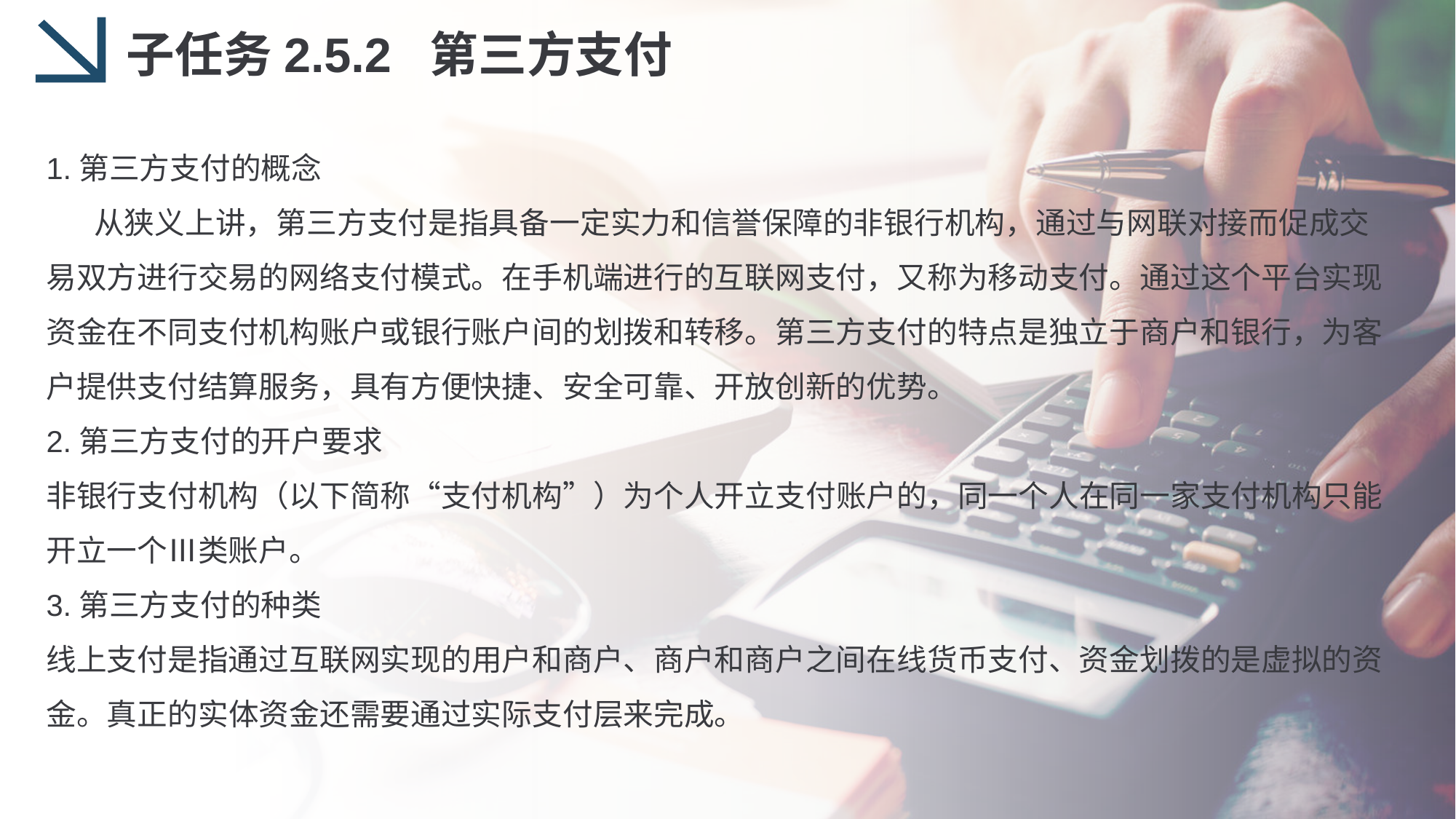

子任务2.5.2  第三方支付
1.第三方支付的概念
      从狭义上讲，第三方支付是指具备一定实力和信誉保障的非银行机构，通过与网联对接而促成交易双方进行交易的网络支付模式。在手机端进行的互联网支付，又称为移动支付。通过这个平台实现资金在不同支付机构账户或银行账户间的划拨和转移。第三方支付的特点是独立于商户和银行，为客户提供支付结算服务，具有方便快捷、安全可靠、开放创新的优势。
2.第三方支付的开户要求
非银行支付机构（以下简称“支付机构”）为个人开立支付账户的，同一个人在同一家支付机构只能开立一个Ⅲ类账户。
3.第三方支付的种类
线上支付是指通过互联网实现的用户和商户、商户和商户之间在线货币支付、资金划拨的是虚拟的资金。真正的实体资金还需要通过实际支付层来完成。